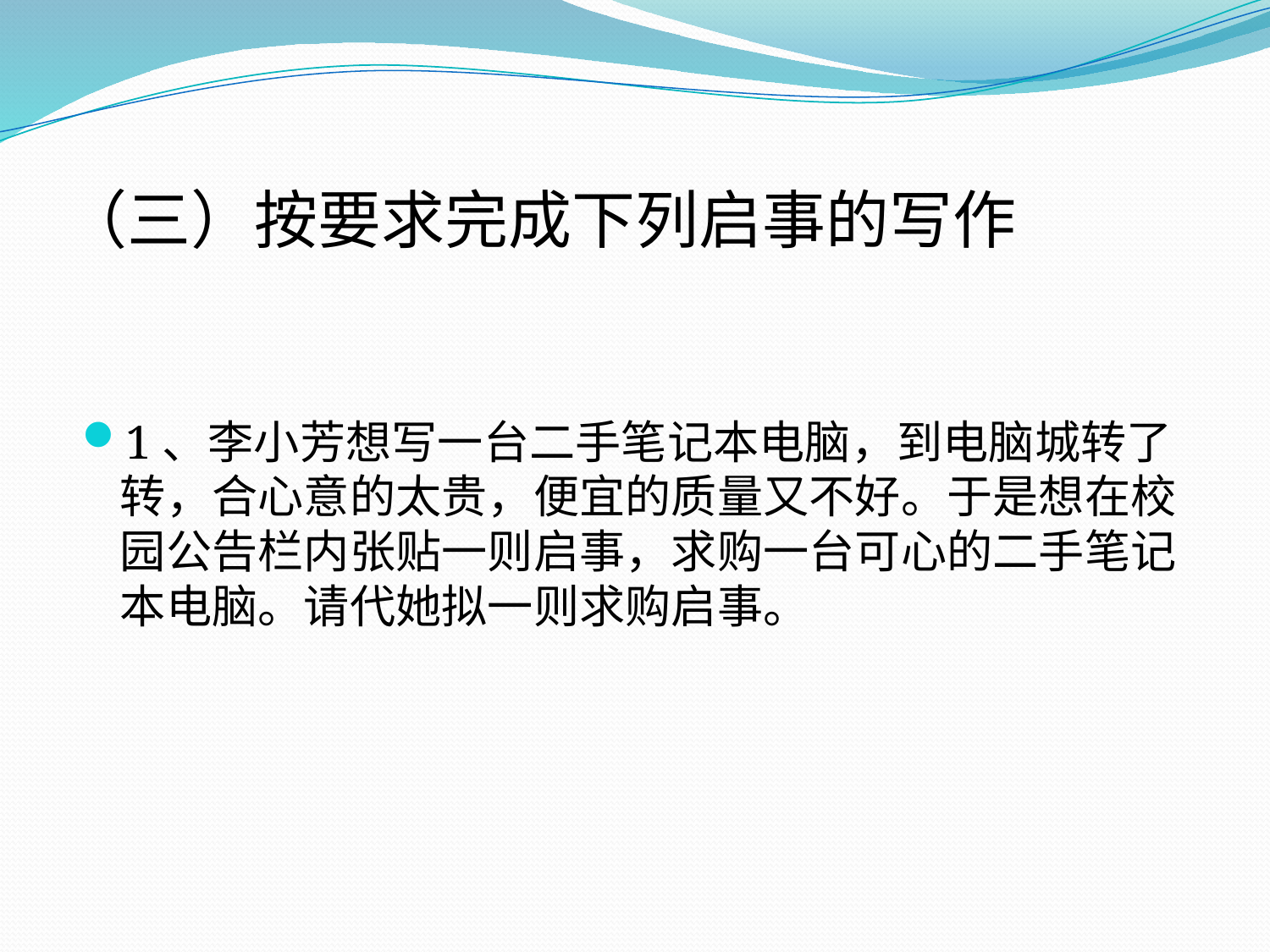

# （三）按要求完成下列启事的写作
1、李小芳想写一台二手笔记本电脑，到电脑城转了转，合心意的太贵，便宜的质量又不好。于是想在校园公告栏内张贴一则启事，求购一台可心的二手笔记本电脑。请代她拟一则求购启事。